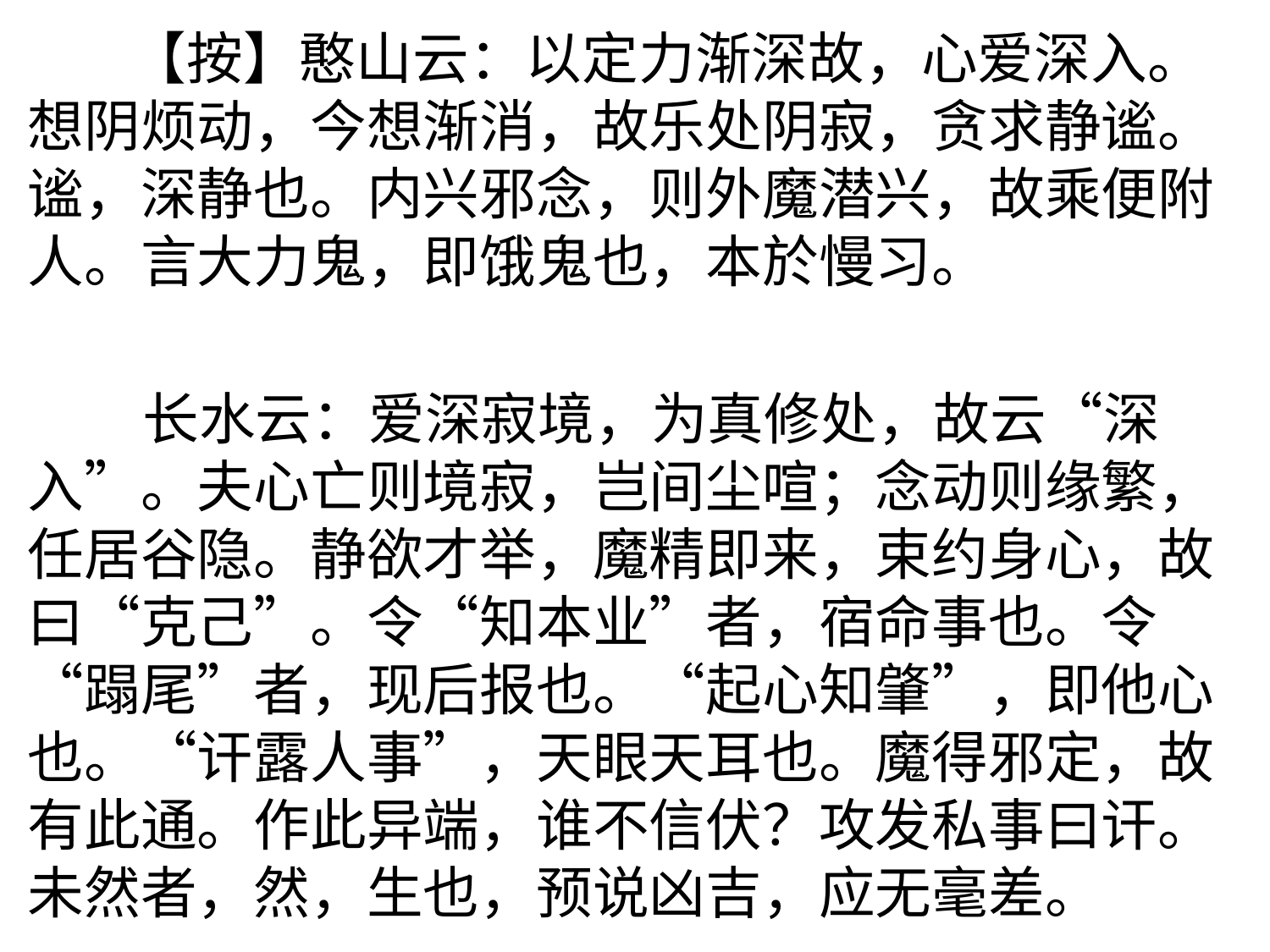

【按】憨山云：以定力渐深故，心爱深入。想阴烦动，今想渐消，故乐处阴寂，贪求静谧。谧，深静也。内兴邪念，则外魔潜兴，故乘便附人。言大力鬼，即饿鬼也，本於慢习。

        长水云：爱深寂境，为真修处，故云“深入”。夫心亡则境寂，岂间尘喧；念动则缘繁，任居谷隐。静欲才举，魔精即来，束约身心，故曰“克己”。令“知本业”者，宿命事也。令“蹋尾”者，现后报也。“起心知肇”，即他心也。“讦露人事”，天眼天耳也。魔得邪定，故有此通。作此异端，谁不信伏？攻发私事曰讦。未然者，然，生也，预说凶吉，应无毫差。